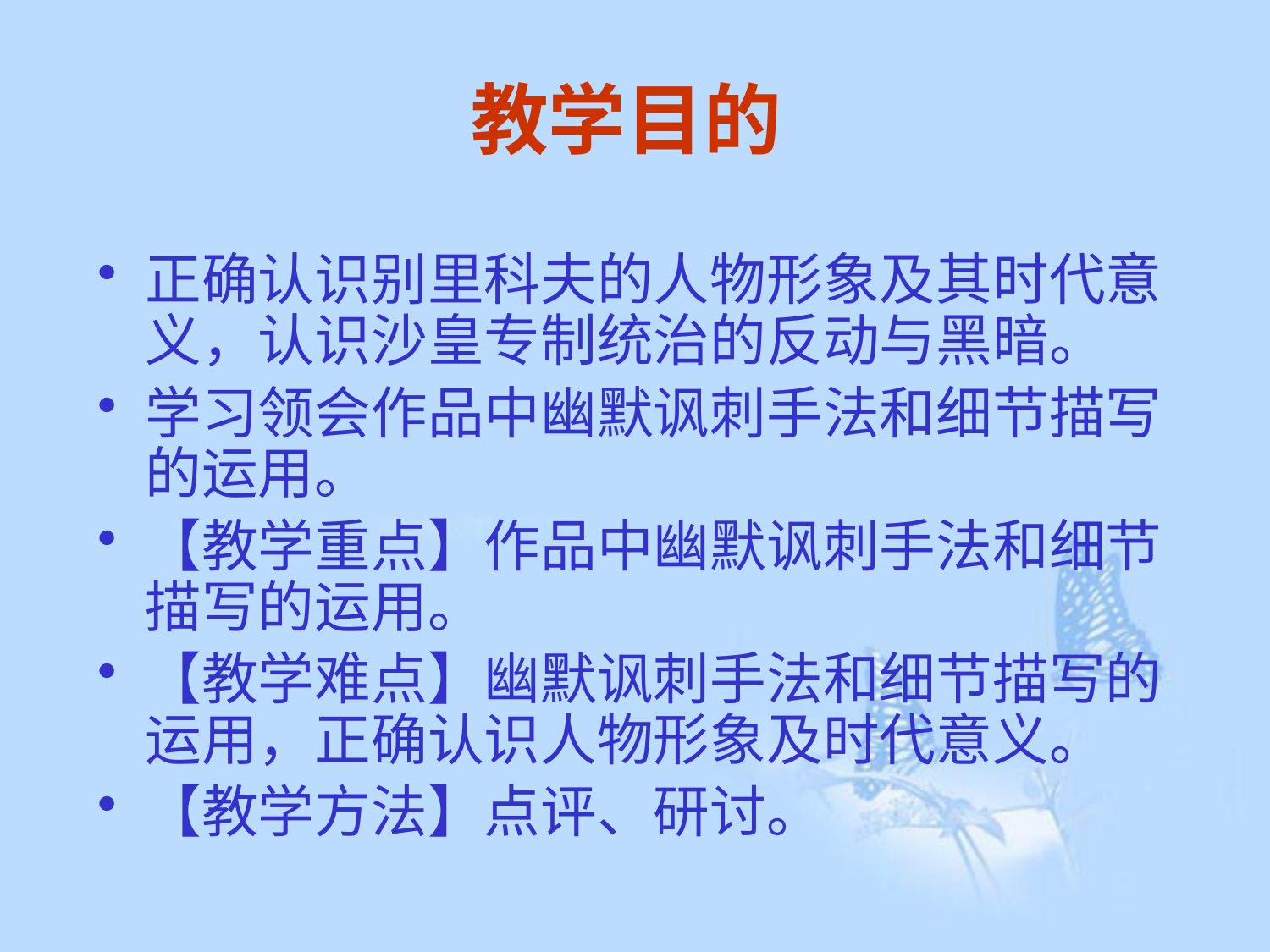

# 教学目的
正确认识别里科夫的人物形象及其时代意义，认识沙皇专制统治的反动与黑暗。
学习领会作品中幽默讽刺手法和细节描写的运用。
【教学重点】作品中幽默讽刺手法和细节描写的运用。
【教学难点】幽默讽刺手法和细节描写的运用，正确认识人物形象及时代意义。
【教学方法】点评、研讨。